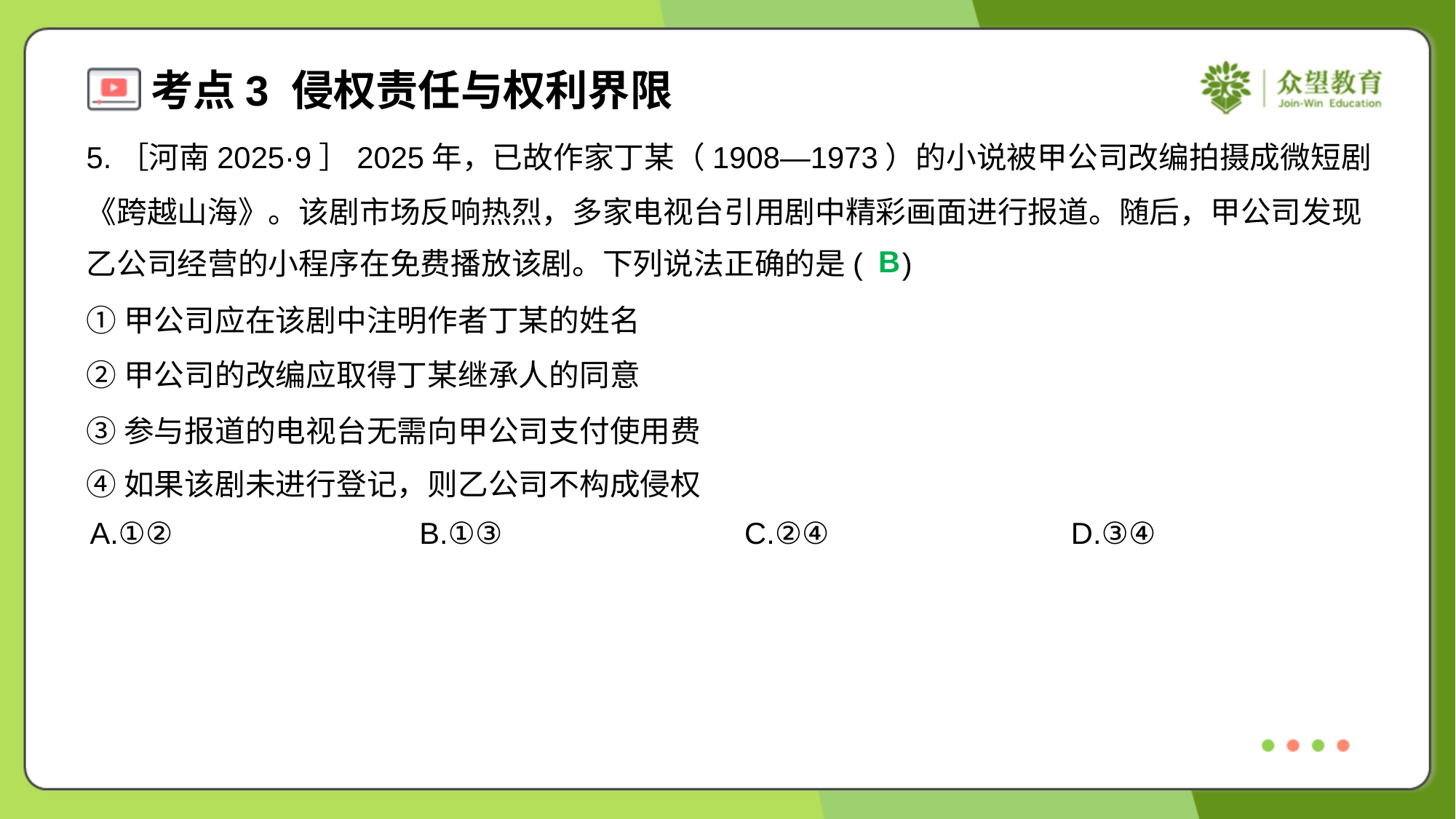

5.［河南2025·9］2025年，已故作家丁某（1908—1973）的小说被甲公司改编拍摄成微短剧
《跨越山海》。该剧市场反响热烈，多家电视台引用剧中精彩画面进行报道。随后，甲公司发现
乙公司经营的小程序在免费播放该剧。下列说法正确的是(     )
B
①甲公司应在该剧中注明作者丁某的姓名
②甲公司的改编应取得丁某继承人的同意
③参与报道的电视台无需向甲公司支付使用费
④如果该剧未进行登记，则乙公司不构成侵权
A.①②	B.①③	C.②④	D.③④